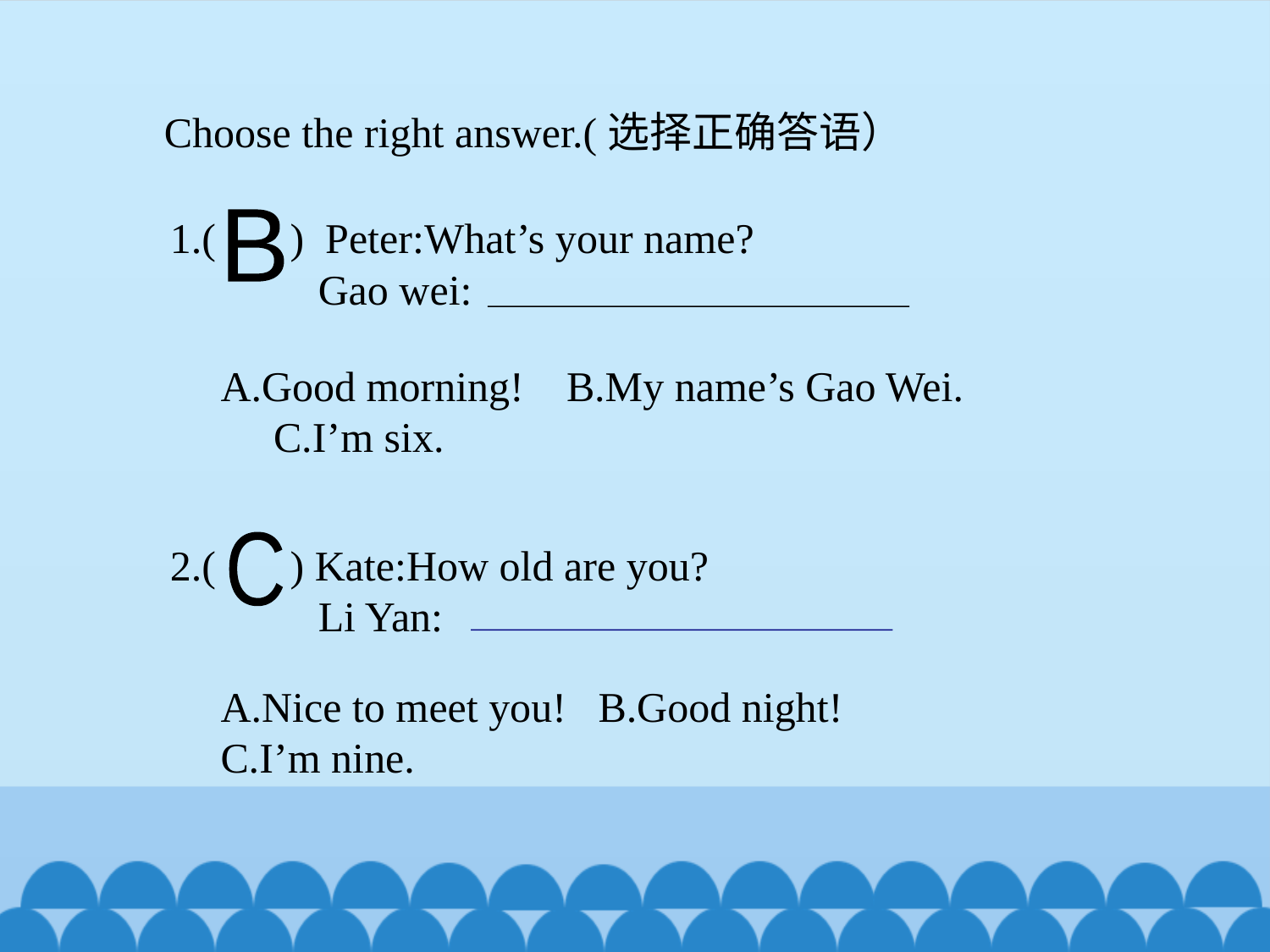

Choose the right answer.(选择正确答语）
1.(       )  Peter:What’s your name?
              Gao wei:
B

A.Good morning!    B.My name’s Gao Wei.                C.I’m six.
2.(       ) Kate:How old are you?
              Li Yan:
C

A.Nice to meet you!   B.Good night!
C.I’m nine.